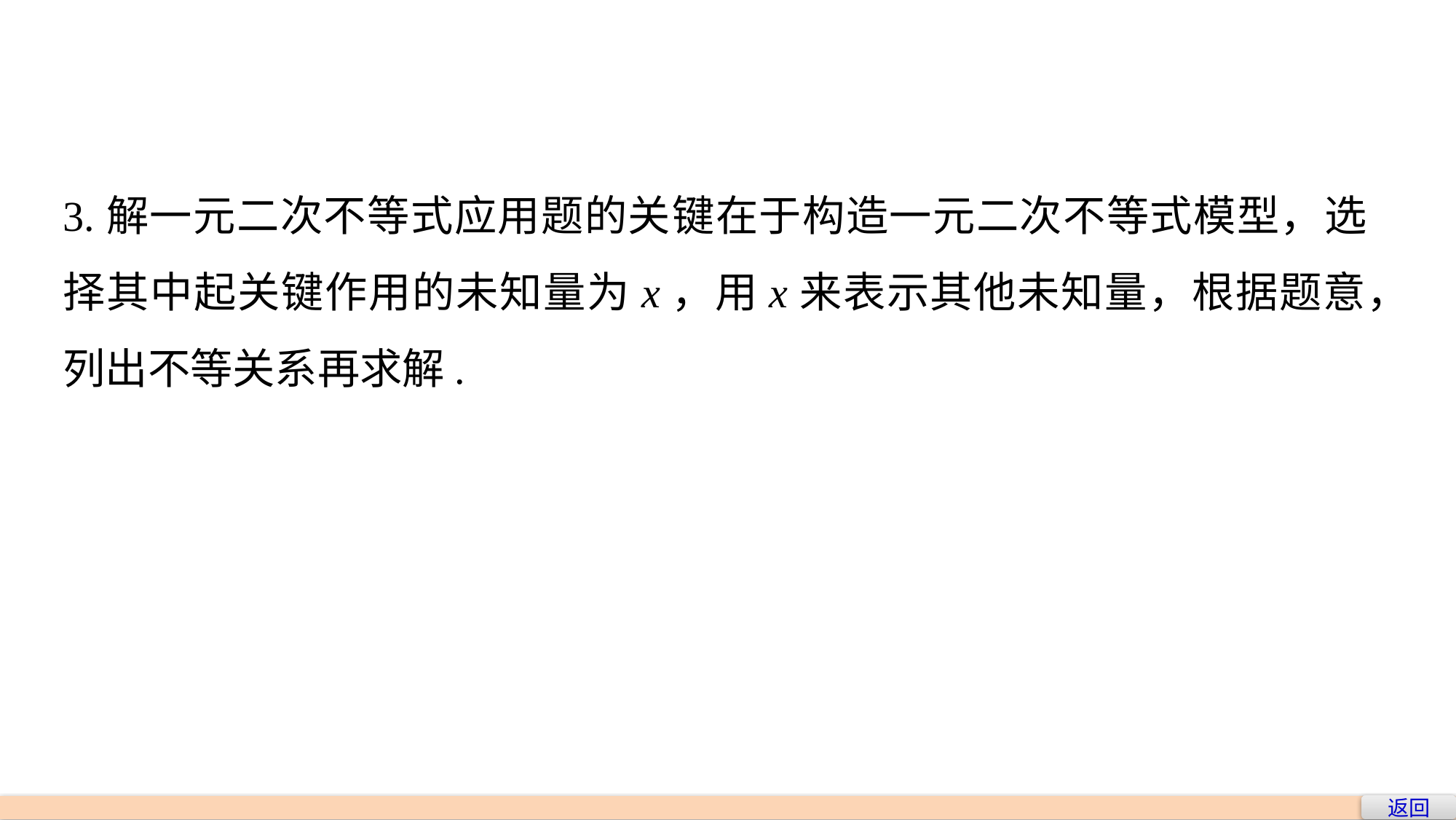

3.解一元二次不等式应用题的关键在于构造一元二次不等式模型，选择其中起关键作用的未知量为x，用x来表示其他未知量，根据题意，列出不等关系再求解.
返回